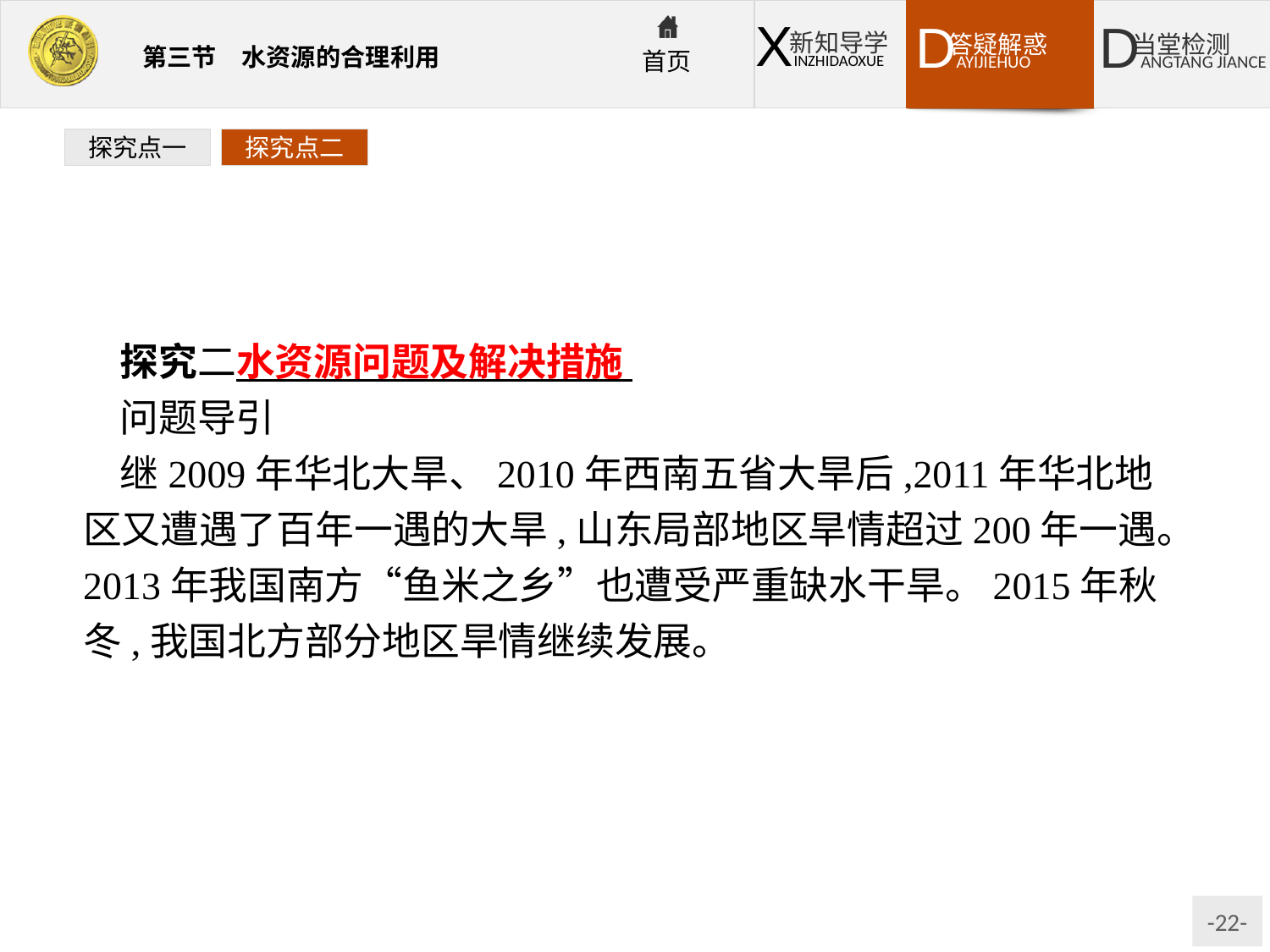

探究点一
探究点二
探究二水资源问题及解决措施
问题导引
继2009年华北大旱、2010年西南五省大旱后,2011年华北地区又遭遇了百年一遇的大旱,山东局部地区旱情超过200年一遇。2013年我国南方“鱼米之乡”也遭受严重缺水干旱。2015年秋冬,我国北方部分地区旱情继续发展。